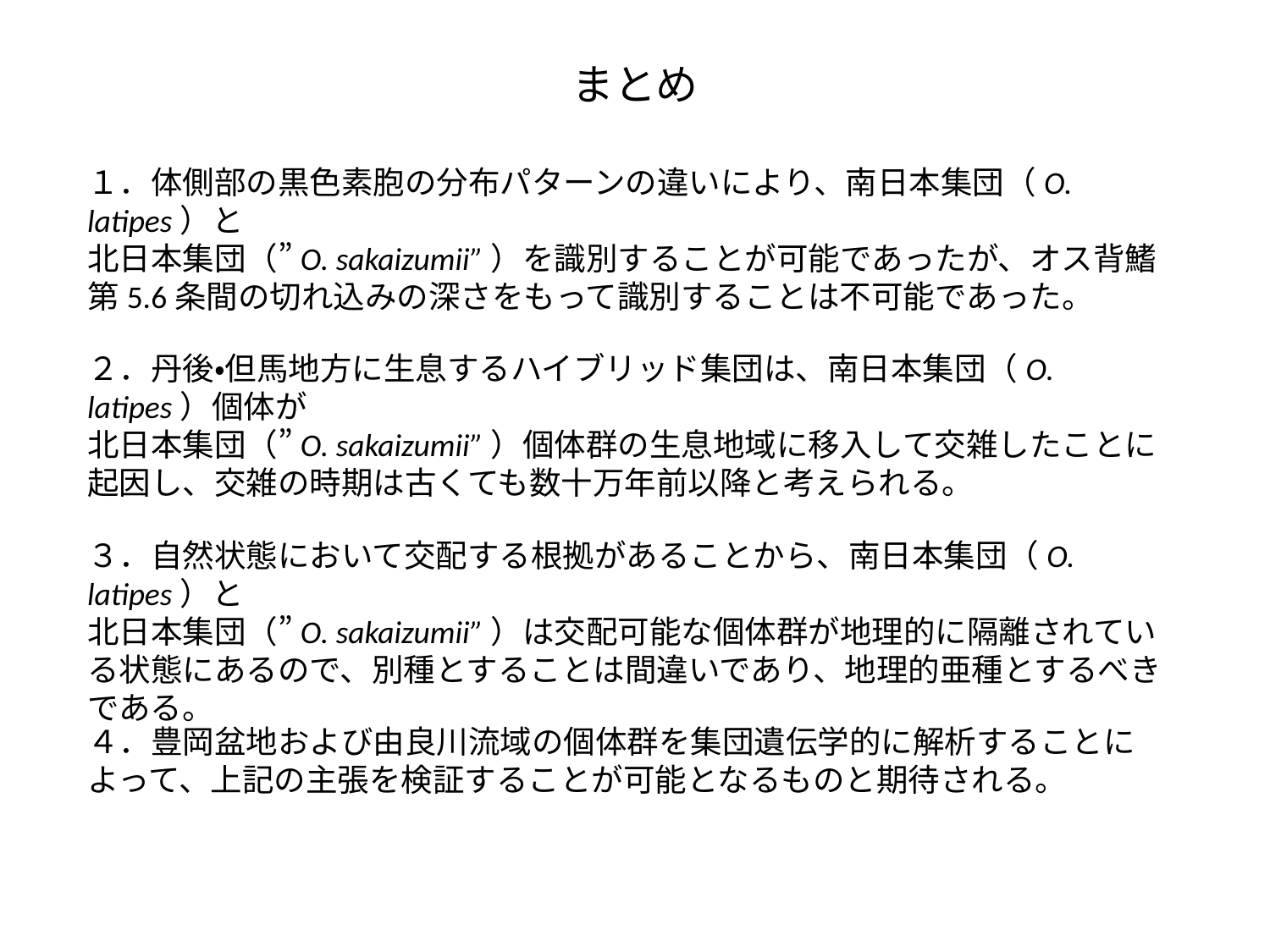

まとめ
１．体側部の黒色素胞の分布パターンの違いにより、南日本集団（O. latipes）と
北日本集団（”O. sakaizumii”）を識別することが可能であったが、オス背鰭第5.6条間の切れ込みの深さをもって識別することは不可能であった。
２．丹後・但馬地方に生息するハイブリッド集団は、南日本集団（O. latipes）個体が
北日本集団（”O. sakaizumii”）個体群の生息地域に移入して交雑したことに起因し、交雑の時期は古くても数十万年前以降と考えられる。
３．自然状態において交配する根拠があることから、南日本集団（O. latipes）と
北日本集団（”O. sakaizumii”）は交配可能な個体群が地理的に隔離されている状態にあるので、別種とすることは間違いであり、地理的亜種とするべきである。
４．豊岡盆地および由良川流域の個体群を集団遺伝学的に解析することによって、上記の主張を検証することが可能となるものと期待される。